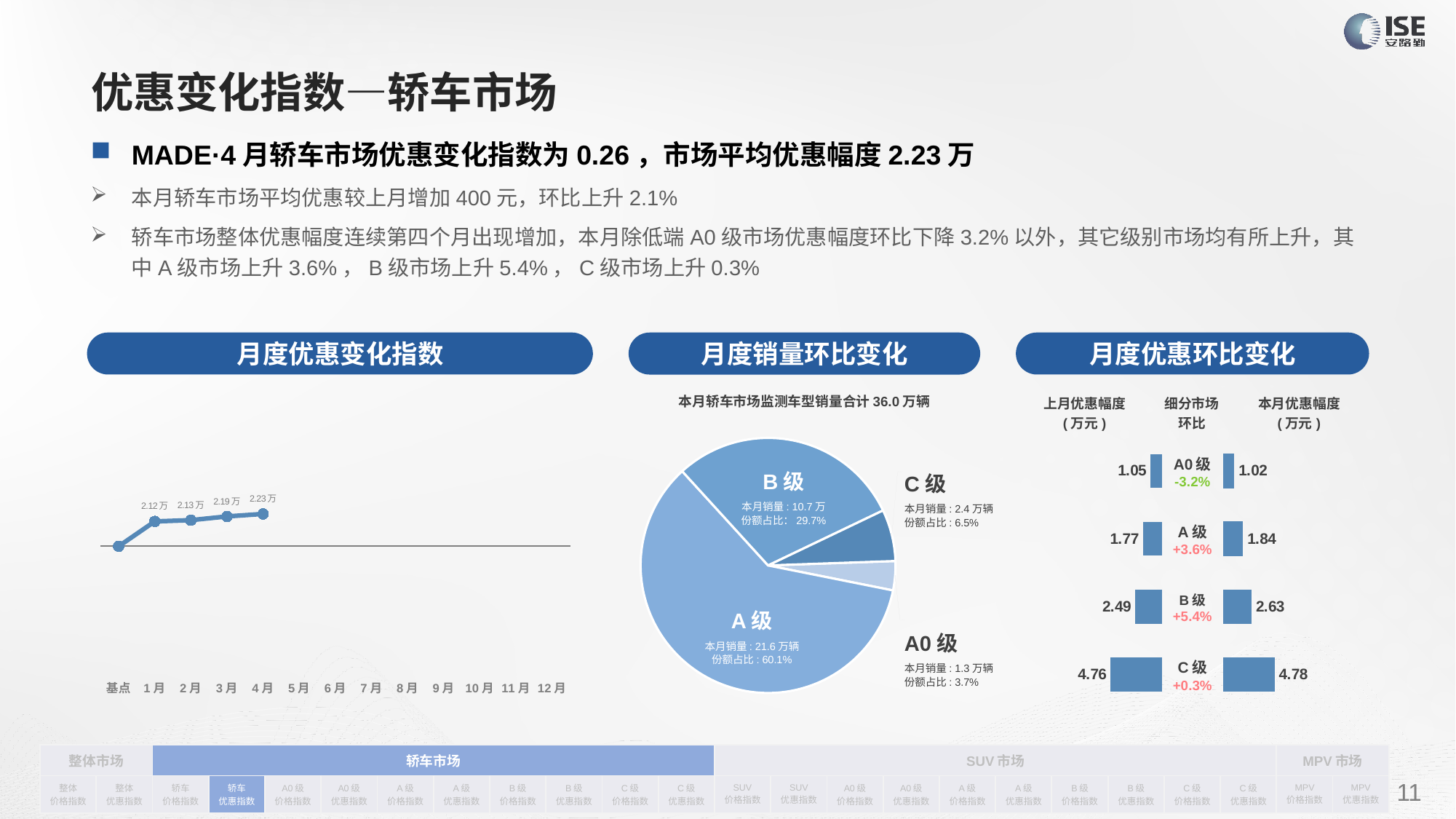

# 优惠变化指数—轿车市场
MADE·4月轿车市场优惠变化指数为0.26，市场平均优惠幅度2.23万
本月轿车市场平均优惠较上月增加400元，环比上升2.1%
轿车市场整体优惠幅度连续第四个月出现增加，本月除低端A0级市场优惠幅度环比下降3.2%以外，其它级别市场均有所上升，其中A级市场上升3.6%，B级市场上升5.4%，C级市场上升0.3%
月度优惠变化指数

月度优惠环比变化

月度销量环比变化

本月轿车市场监测车型销量合计36.0万辆

### Chart

| Category | Y2022 |
|---|---|
| 基点 | 0.0 |
| 1月 | 0.2 |
| 2月 | 0.21 |
| 3月 | 0.24 |
| 4月 | 0.26 |
| 5月 | None |
| 6月 | None |
| 7月 | None |
| 8月 | None |
| 9月 | None |
| 10月 | None |
| 11月 | None |
| 12月 | None |
| 上月优惠幅度 (万元) | 细分市场 环比 | 本月优惠幅度 (万元) |
| --- | --- | --- |

### Chart

| Category | 细分市场 |
|---|---|
| A0级 | 13318.0 |
| A级 | 216147.0 |
| B级 | 106737.0 |
| C级 | 23538.0 |
| A0级 -3.2% |
| --- |
| A级 +3.6% |
| B级 +5.4% |
| C级 +0.3% |

### Chart

| Category | 优惠金额 |
|---|---|
| A0 | 1.0524314695565675 |
| A | 1.7721233832047143 |
| B | 2.49106044747384 |
| C | 4.763150388138488 |

### Chart

| Category | 优惠金额 |
|---|---|
| A0 | 1.018933007959153 |
| A | 1.8351690229334665 |
| B | 2.6254860151587547 |
| C | 4.775585559520776 |
B级
本月销量: 10.7万
份额占比：29.7%
C级
本月销量: 2.4万辆
份额占比: 6.5%
A级
本月销量: 21.6万辆
份额占比: 60.1%
A0级
本月销量: 1.3万辆
份额占比: 3.7%
| 整体市场 |  | 轿车市场 |  |  |  |  |  |  |  |  |  | SUV市场 |  |  |  |  |  |  |  |  |  | MPV市场 |  |
| --- | --- | --- | --- | --- | --- | --- | --- | --- | --- | --- | --- | --- | --- | --- | --- | --- | --- | --- | --- | --- | --- | --- | --- |
| 整体 价格指数 | 整体 优惠指数 | 轿车 价格指数 | 轿车 优惠指数 | A0级 价格指数 | A0级 优惠指数 | A级 价格指数 | A级 优惠指数 | B级 价格指数 | B级 优惠指数 | C级 价格指数 | C级 优惠指数 | SUV 价格指数 | SUV 优惠指数 | A0级 价格指数 | A0级 优惠指数 | A级 价格指数 | A级 优惠指数 | B级 价格指数 | B级 优惠指数 | C级 价格指数 | C级 优惠指数 | MPV 价格指数 | MPV 优惠指数 |
请在插入菜单—页眉和页脚中修改此 文本
11